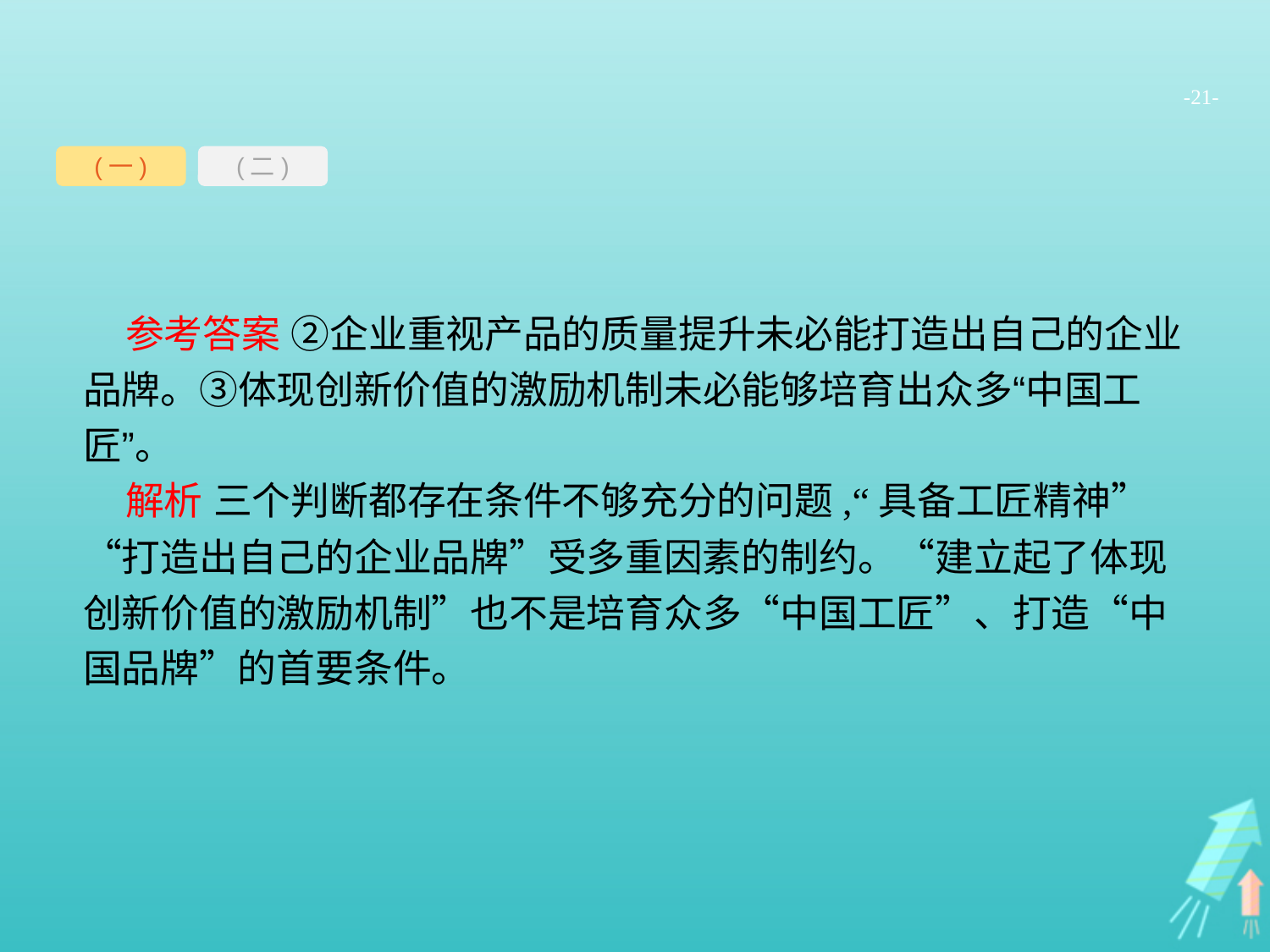

-21-
(一)
(二)
参考答案 ②企业重视产品的质量提升未必能打造出自己的企业品牌。③体现创新价值的激励机制未必能够培育出众多“中国工匠”。
解析 三个判断都存在条件不够充分的问题,“具备工匠精神”“打造出自己的企业品牌”受多重因素的制约。“建立起了体现创新价值的激励机制”也不是培育众多“中国工匠”、打造“中国品牌”的首要条件。